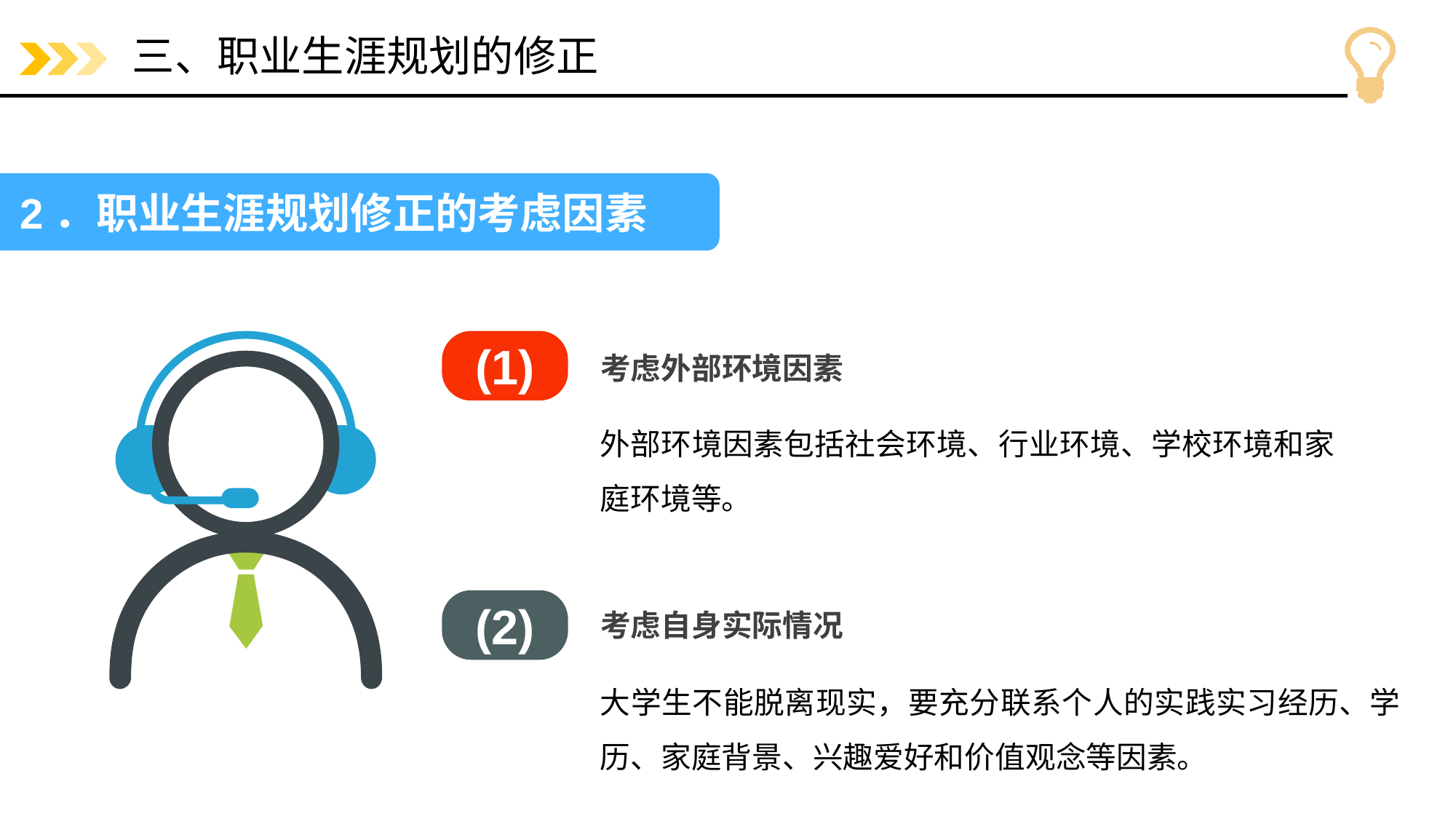

27
# 三、职业生涯规划的修正
2．职业生涯规划修正的考虑因素
(1)
(2)
考虑外部环境因素
外部环境因素包括社会环境、行业环境、学校环境和家庭环境等。
考虑自身实际情况
大学生不能脱离现实，要充分联系个人的实践实习经历、学历、家庭背景、兴趣爱好和价值观念等因素。